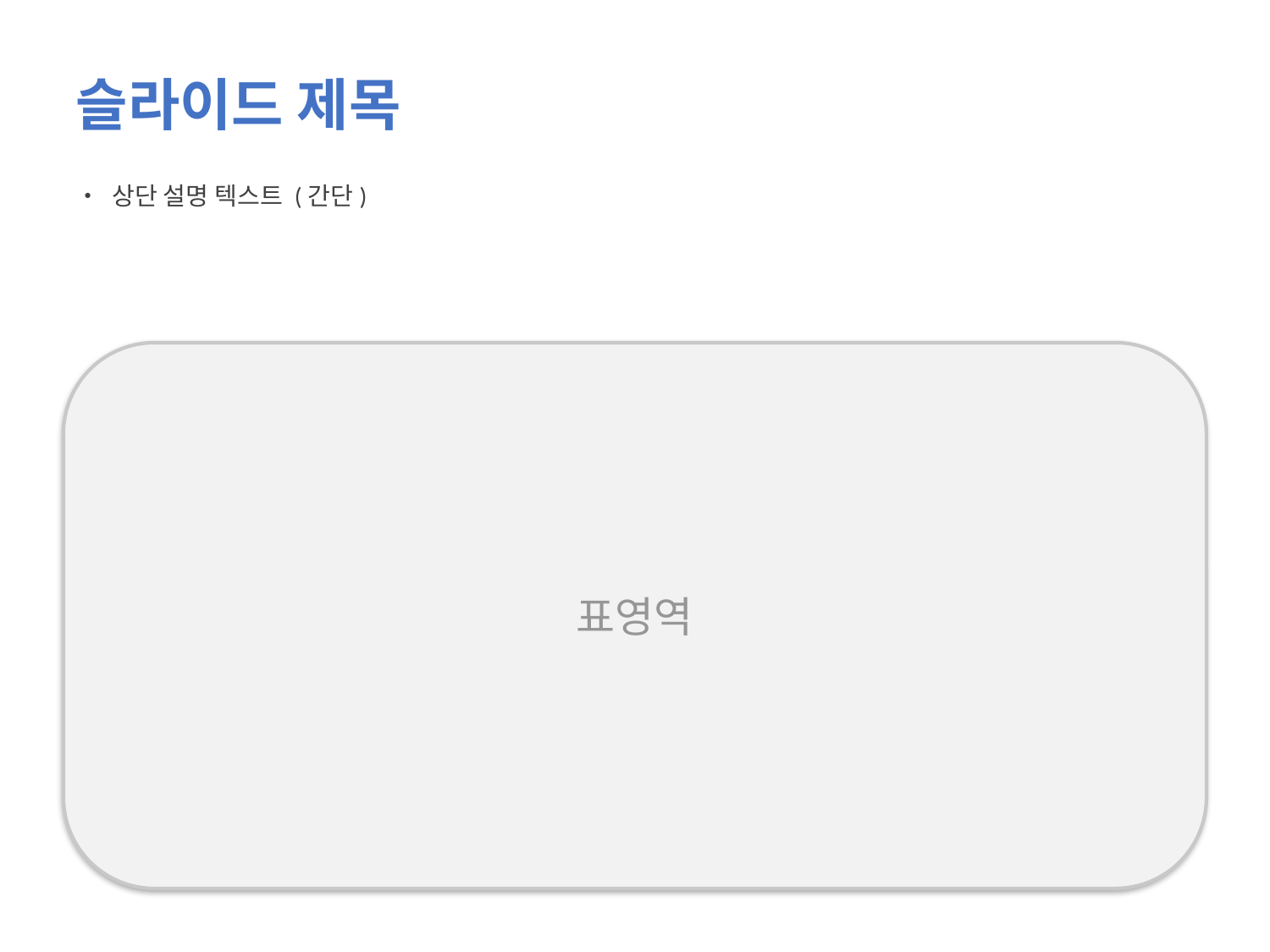

슬라이드 제목
• 상단 설명 텍스트 (간단)
표영역